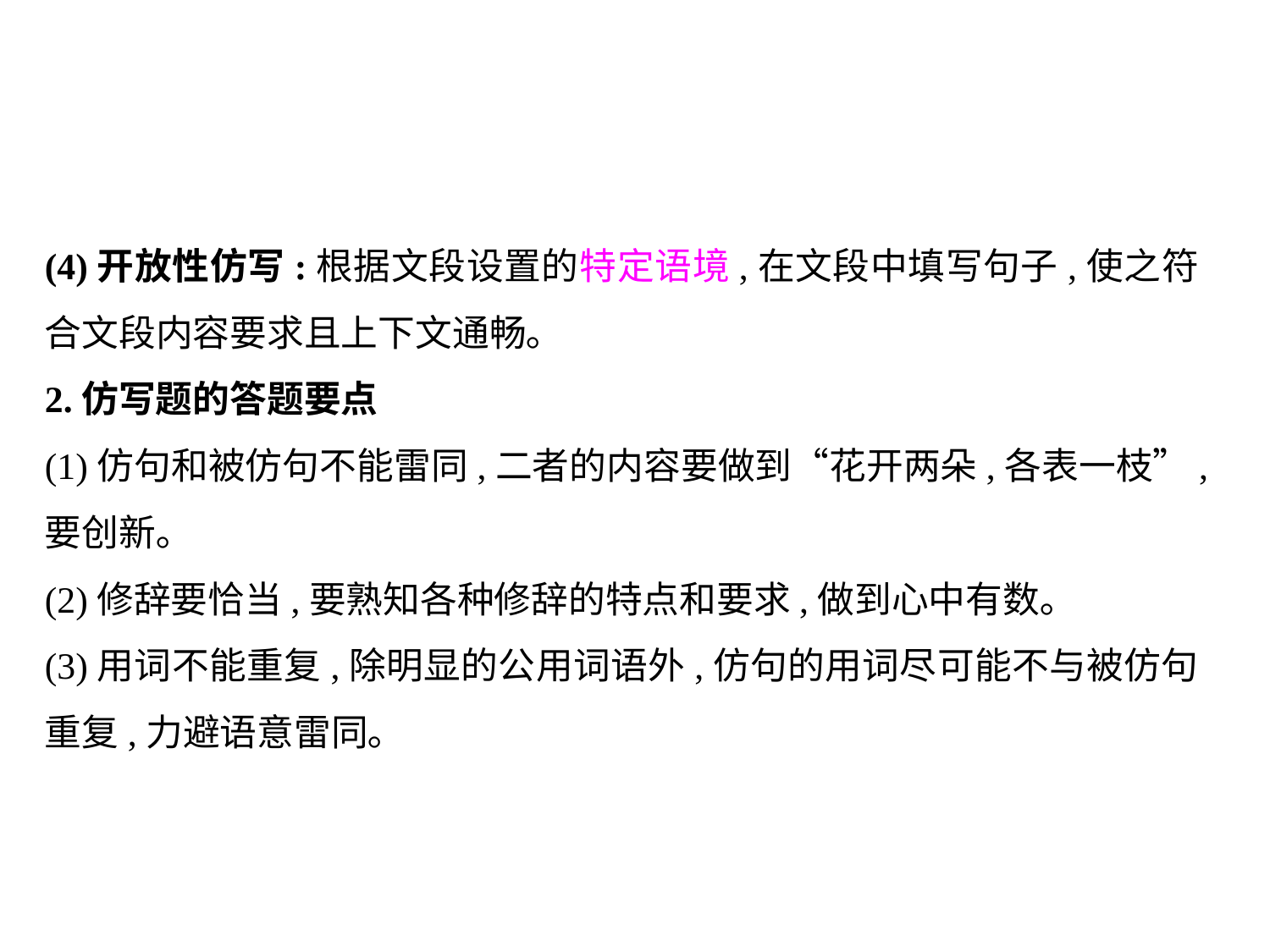

(4)开放性仿写:根据文段设置的特定语境,在文段中填写句子,使之符合文段内容要求且上下文通畅｡
2.仿写题的答题要点
(1)仿句和被仿句不能雷同,二者的内容要做到“花开两朵,各表一枝”,要创新｡
(2)修辞要恰当,要熟知各种修辞的特点和要求,做到心中有数｡
(3)用词不能重复,除明显的公用词语外,仿句的用词尽可能不与被仿句重复,力避语意雷同｡